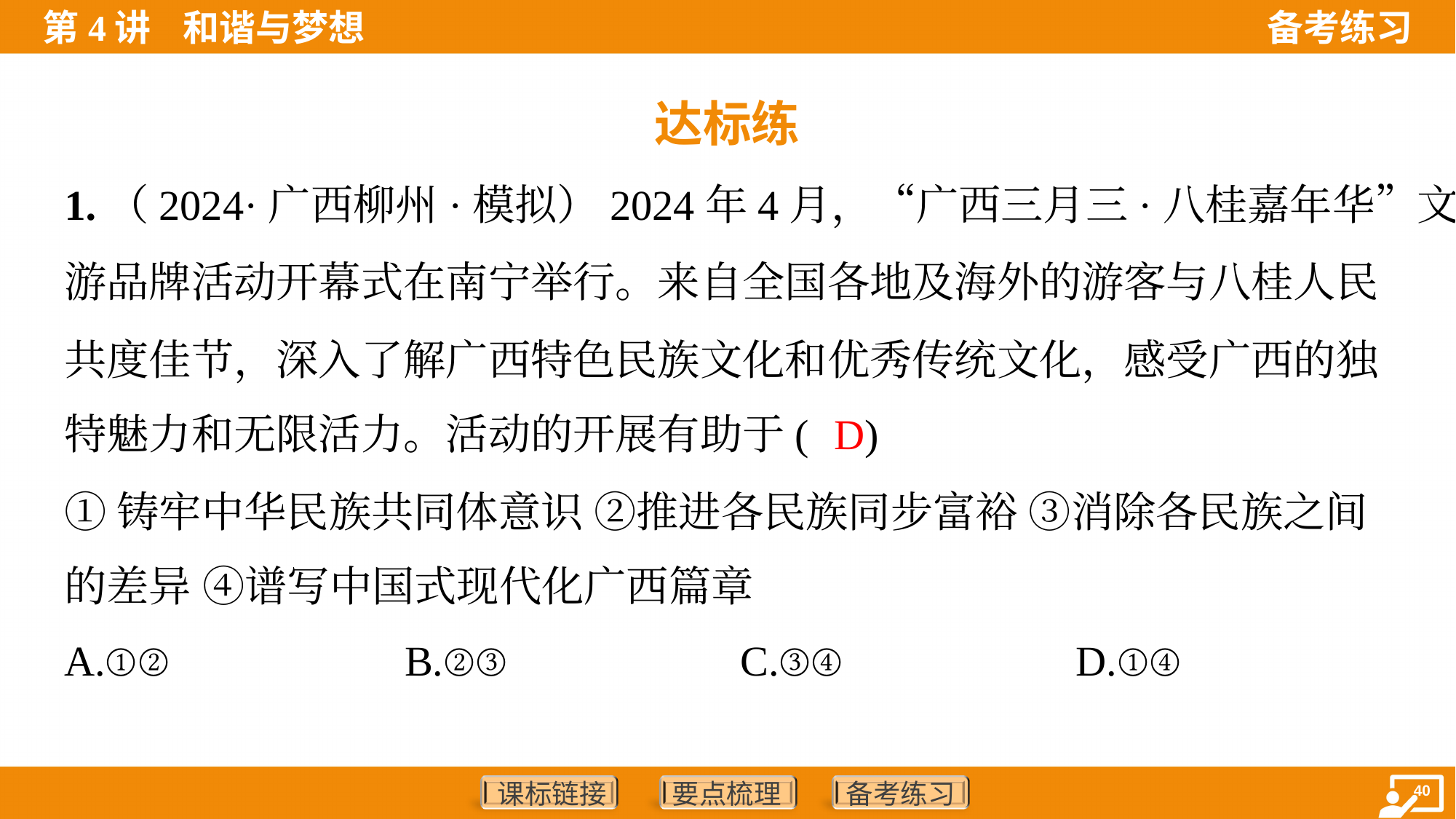

达标练
1.（2024·广西柳州·模拟）2024年4月，“广西三月三·八桂嘉年华”文化旅
游品牌活动开幕式在南宁举行。来自全国各地及海外的游客与八桂人民
共度佳节，深入了解广西特色民族文化和优秀传统文化，感受广西的独
特魅力和无限活力。活动的开展有助于(     )
D
①铸牢中华民族共同体意识 ②推进各民族同步富裕 ③消除各民族之间
的差异 ④谱写中国式现代化广西篇章
A.①②	B.②③	C.③④	D.①④